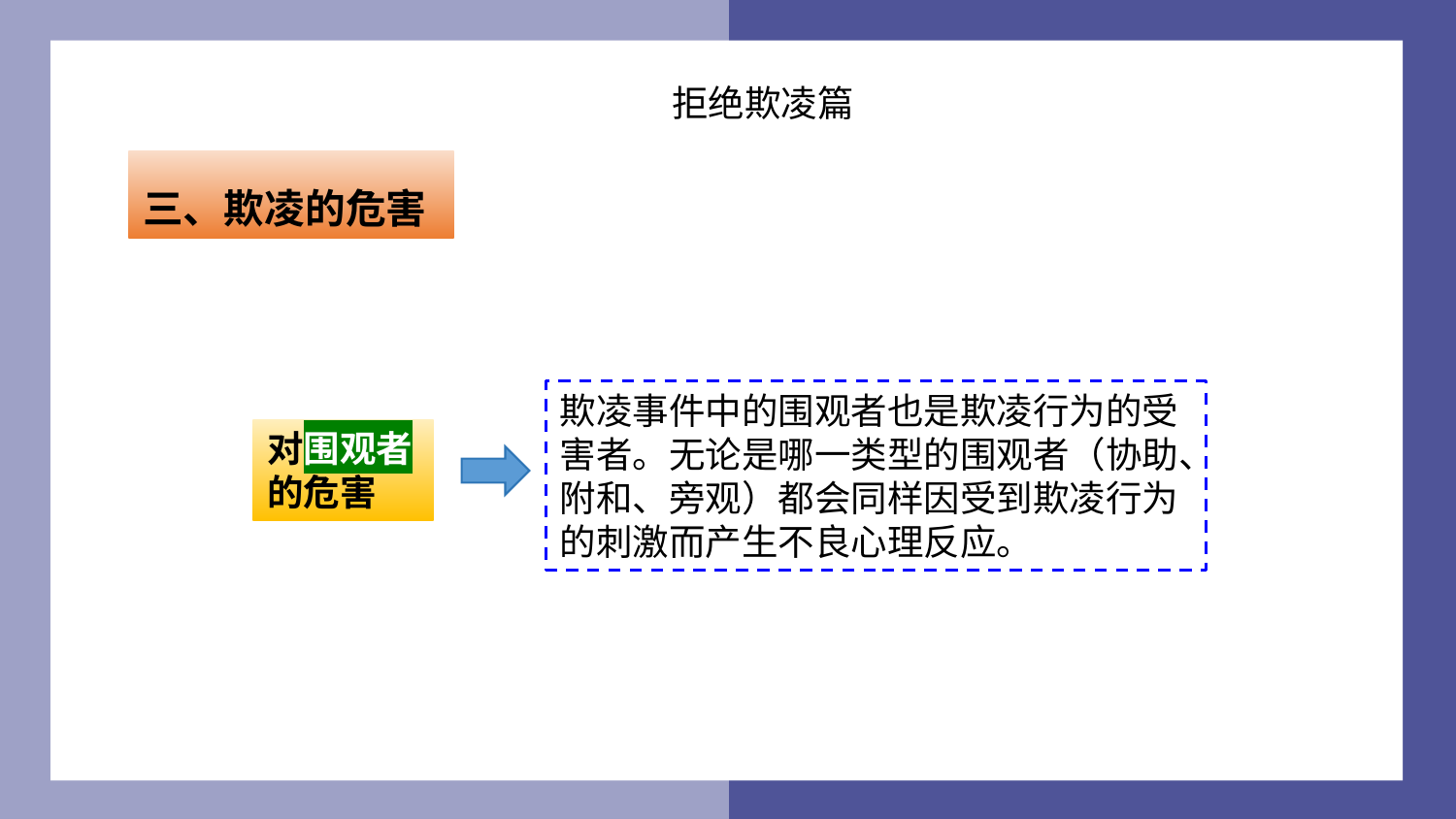

拒绝欺凌篇
三、欺凌的危害
欺凌事件中的围观者也是欺凌行为的受害者。无论是哪一类型的围观者（协助、附和、旁观）都会同样因受到欺凌行为的刺激而产生不良心理反应。
对围观者的危害